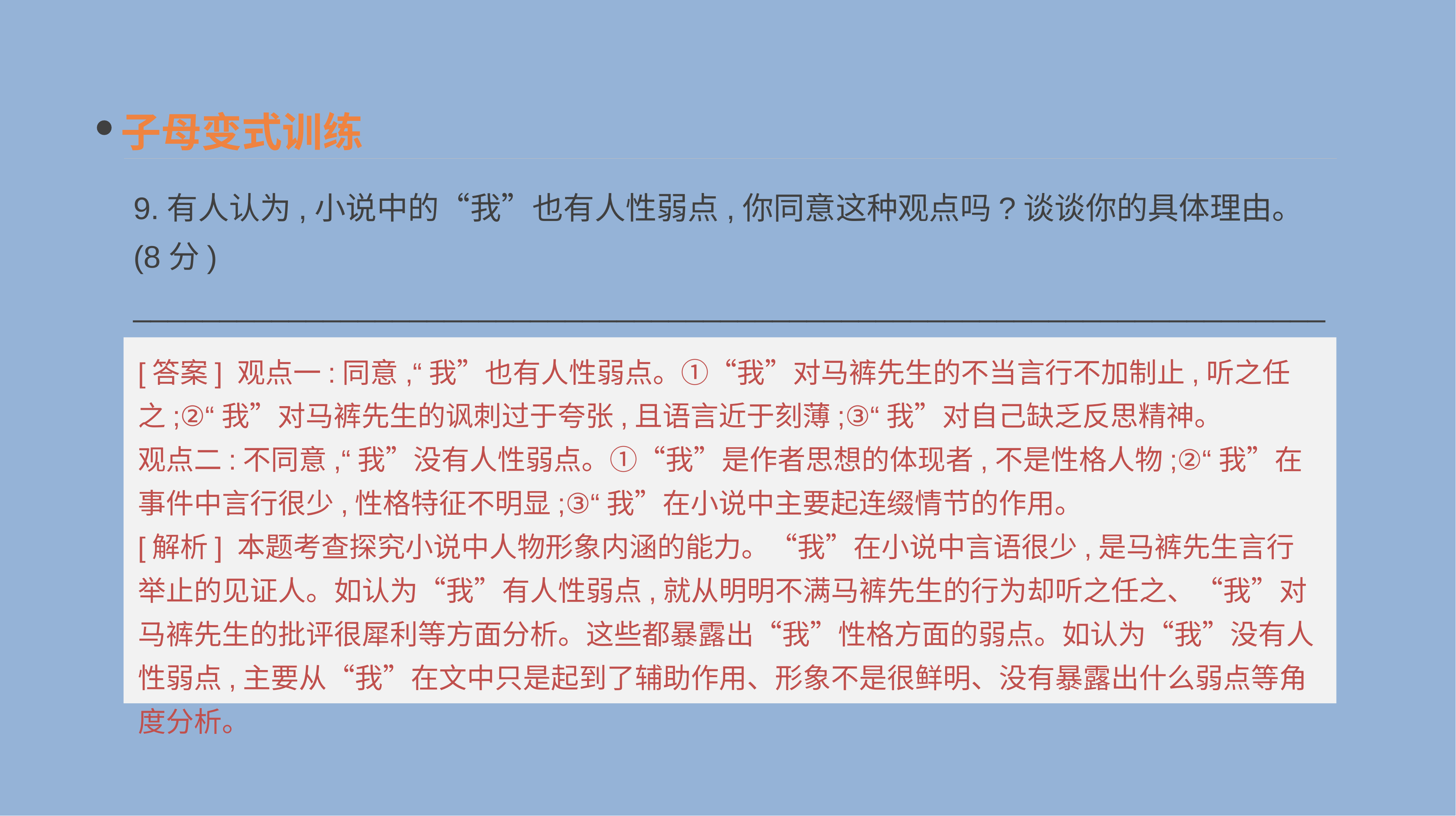

子母变式训练

9.有人认为,小说中的“我”也有人性弱点,你同意这种观点吗?谈谈你的具体理由。(8分)
__________________________________________________________________________________________________________________________________________________________________________

[答案] 观点一:同意,“我”也有人性弱点。①“我”对马裤先生的不当言行不加制止,听之任之;②“我”对马裤先生的讽刺过于夸张,且语言近于刻薄;③“我”对自己缺乏反思精神。
观点二:不同意,“我”没有人性弱点。①“我”是作者思想的体现者,不是性格人物;②“我”在事件中言行很少,性格特征不明显;③“我”在小说中主要起连缀情节的作用。
[解析] 本题考查探究小说中人物形象内涵的能力。“我”在小说中言语很少,是马裤先生言行举止的见证人。如认为“我”有人性弱点,就从明明不满马裤先生的行为却听之任之、“我”对马裤先生的批评很犀利等方面分析。这些都暴露出“我”性格方面的弱点。如认为“我”没有人性弱点,主要从“我”在文中只是起到了辅助作用、形象不是很鲜明、没有暴露出什么弱点等角度分析。